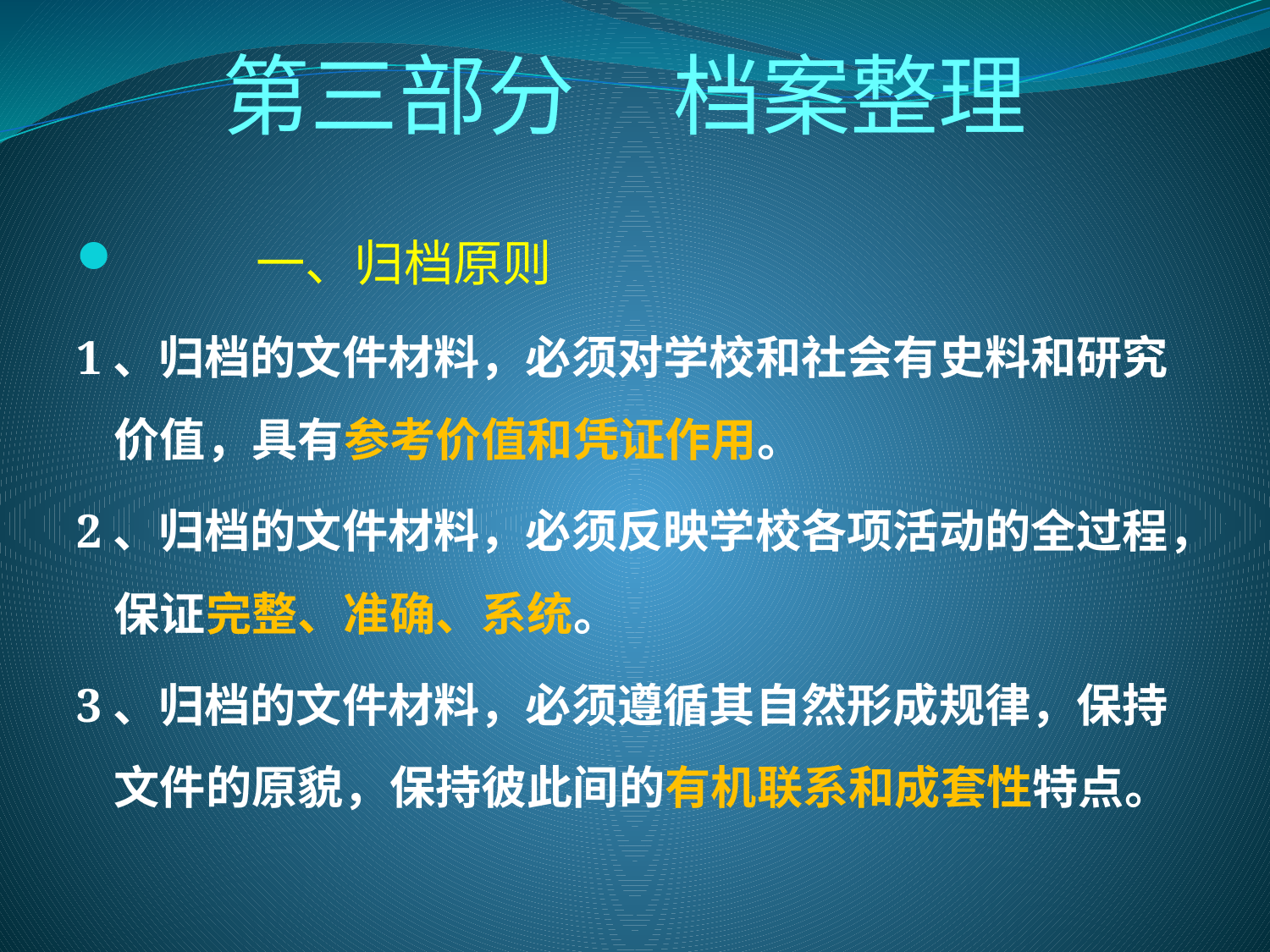

# 第三部分     档案整理
           一、归档原则
1、归档的文件材料，必须对学校和社会有史料和研究价值，具有参考价值和凭证作用。
2、归档的文件材料，必须反映学校各项活动的全过程，保证完整、准确、系统。
3、归档的文件材料，必须遵循其自然形成规律，保持文件的原貌，保持彼此间的有机联系和成套性特点。